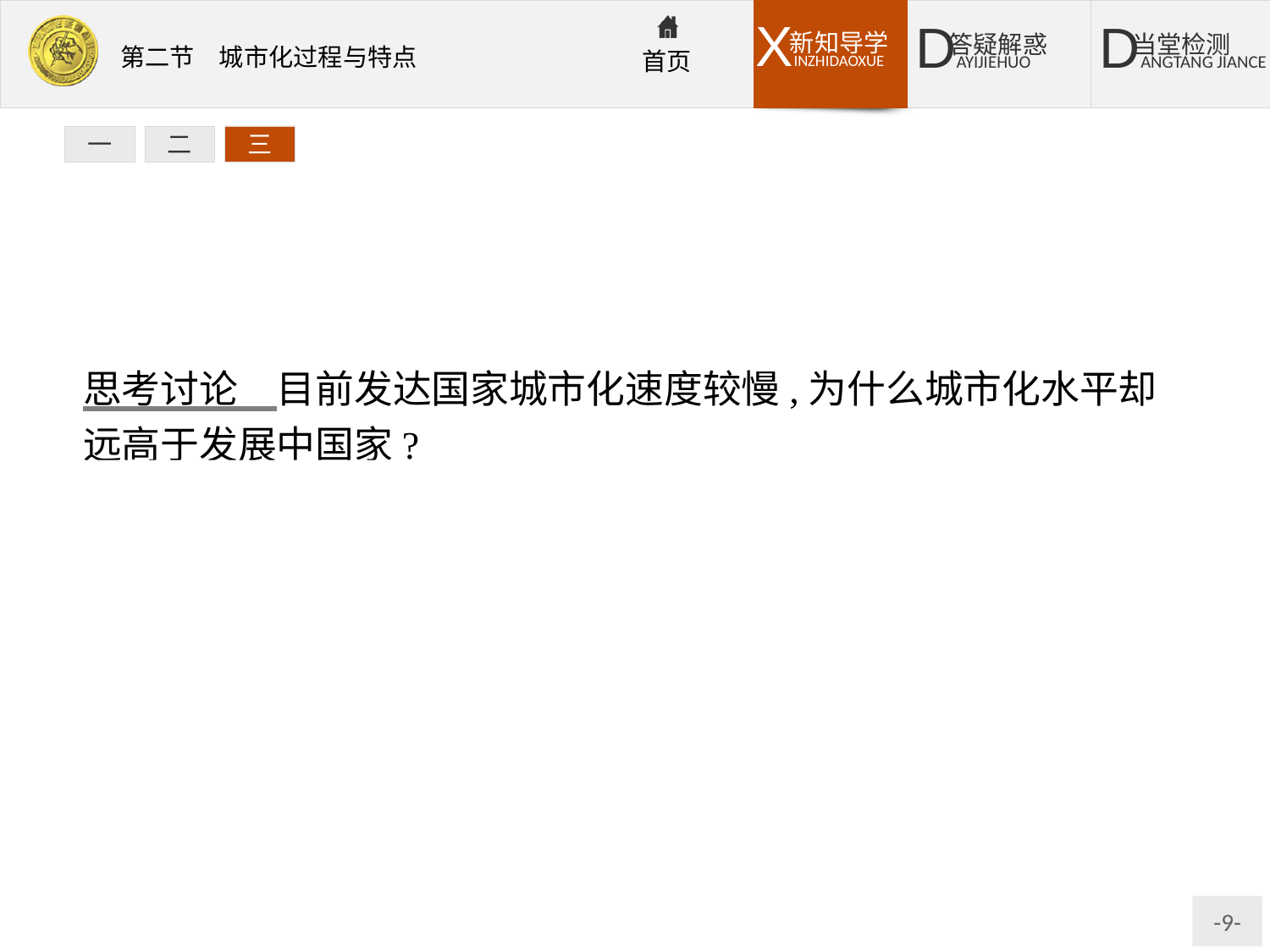

一
二
三
思考讨论　目前发达国家城市化速度较慢,为什么城市化水平却远高于发展中国家?
提示发达国家城市化起步早,城市化水平高,处于城市化相对成熟的阶段,目前城市化速度较慢;发展中国家城市化起步晚,虽然城市化速度较快,但城市化水平却较低。